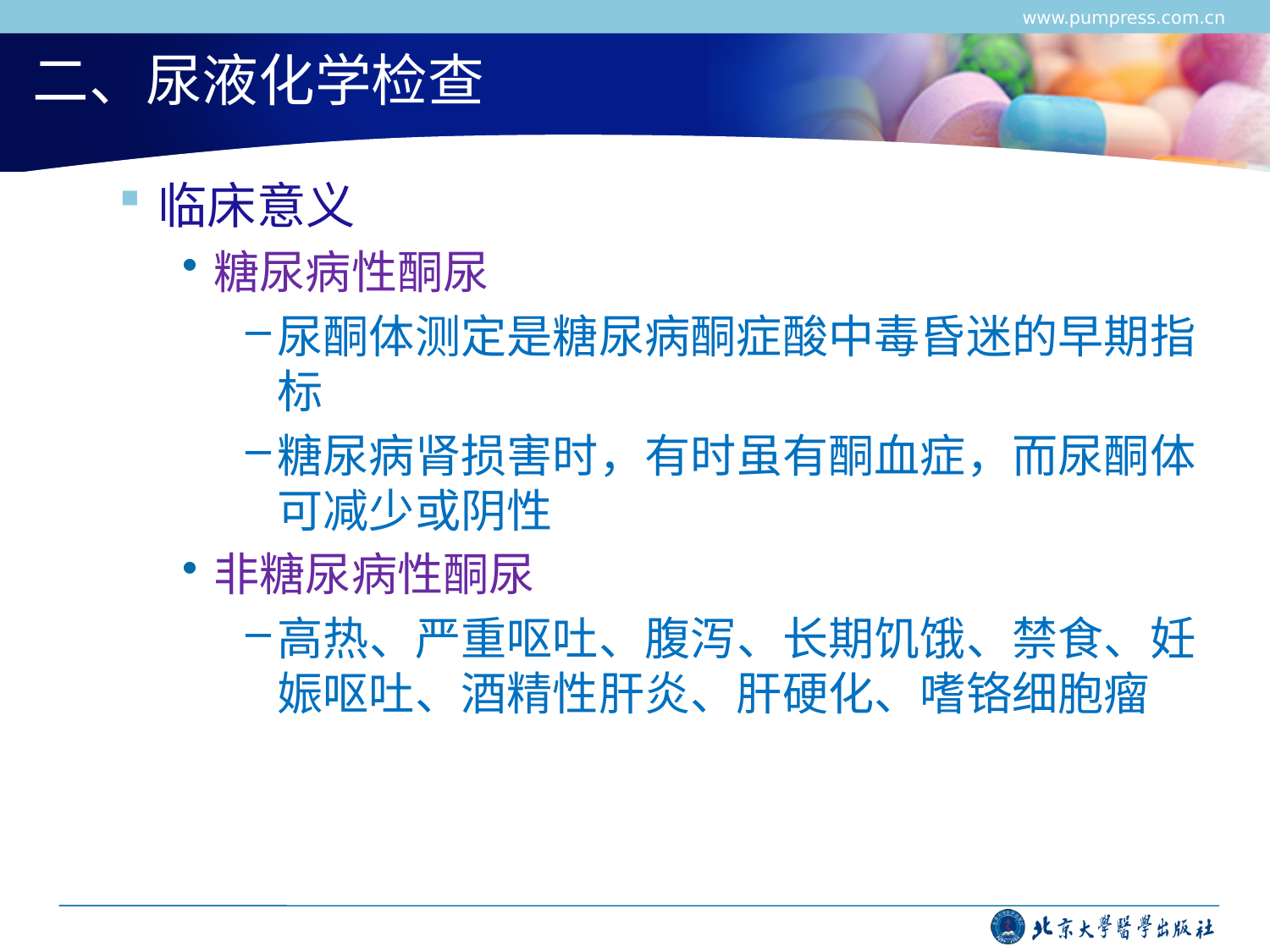

www.pumpress.com.cn
# 二、尿液化学检查
临床意义
糖尿病性酮尿
尿酮体测定是糖尿病酮症酸中毒昏迷的早期指标
糖尿病肾损害时，有时虽有酮血症，而尿酮体可减少或阴性
非糖尿病性酮尿
高热、严重呕吐、腹泻、长期饥饿、禁食、妊娠呕吐、酒精性肝炎、肝硬化、嗜铬细胞瘤